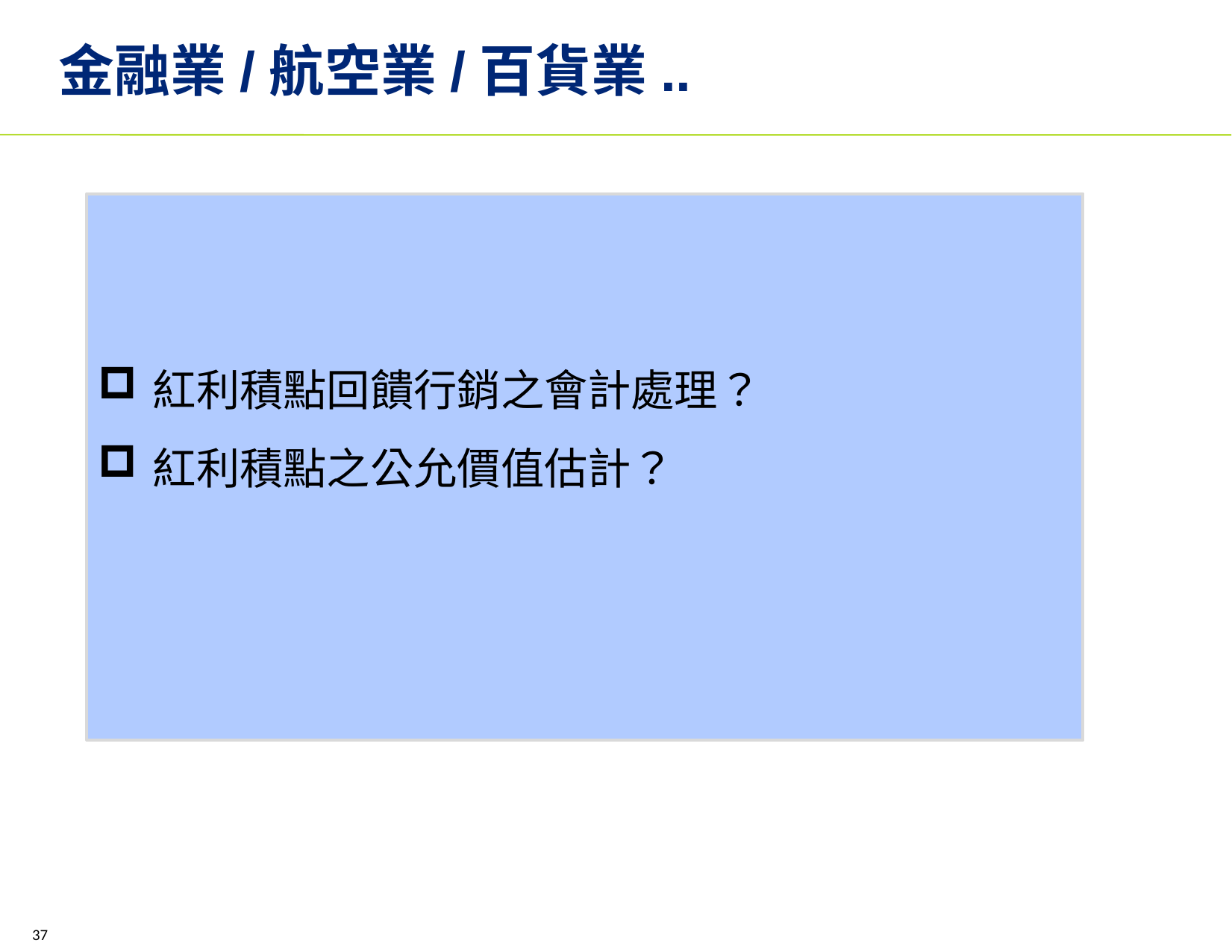

# 金融業/航空業/百貨業..

紅利積點回饋行銷之會計處理？
紅利積點之公允價值估計？

37